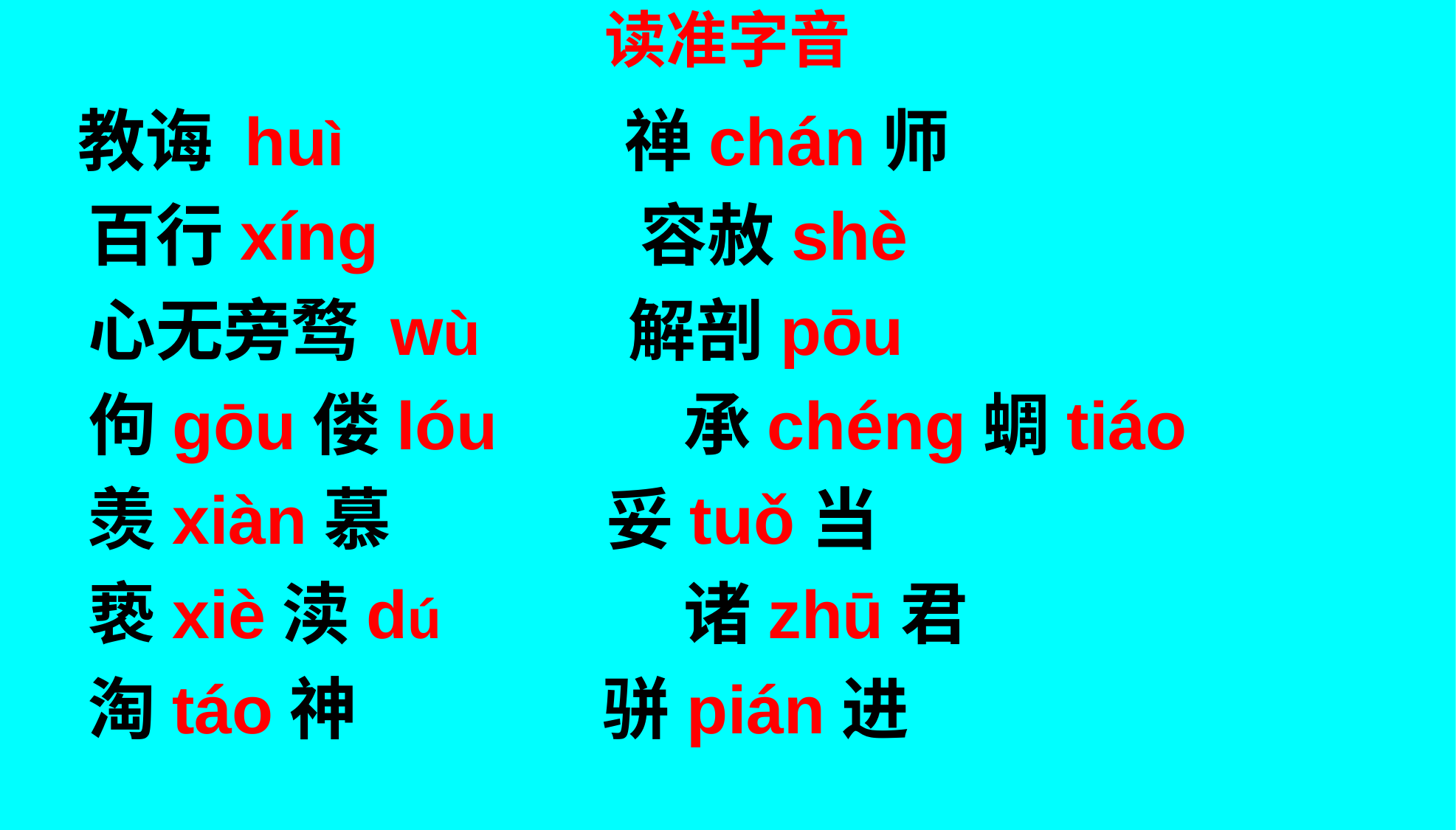

# 读准字音
     教诲 huì              禅chán师
    百行xíng             容赦shè
    心无旁骛 wù       解剖pōu
    佝gōu偻lóu         承chéng蜩tiáo
    羡xiàn慕              妥tuǒ当
    亵xiè渎dú            诸zhū君
    淘táo神                骈pián进